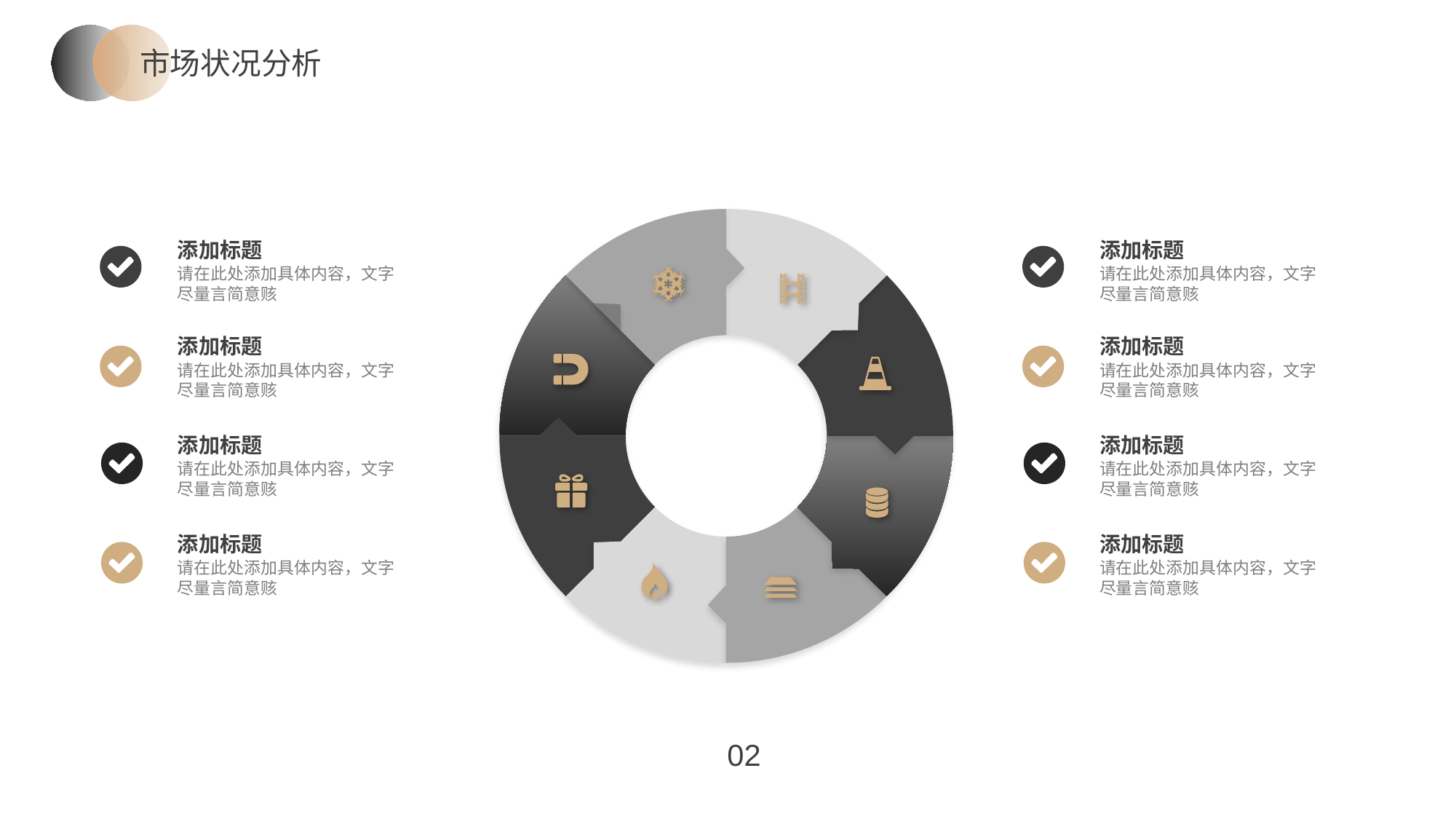

市场状况分析

添加标题
添加标题

请在此处添加具体内容，文字尽量言简意赅
请在此处添加具体内容，文字尽量言简意赅
添加标题
添加标题

请在此处添加具体内容，文字尽量言简意赅
请在此处添加具体内容，文字尽量言简意赅
添加标题
添加标题

请在此处添加具体内容，文字尽量言简意赅
请在此处添加具体内容，文字尽量言简意赅
添加标题
添加标题

请在此处添加具体内容，文字尽量言简意赅
请在此处添加具体内容，文字尽量言简意赅
02